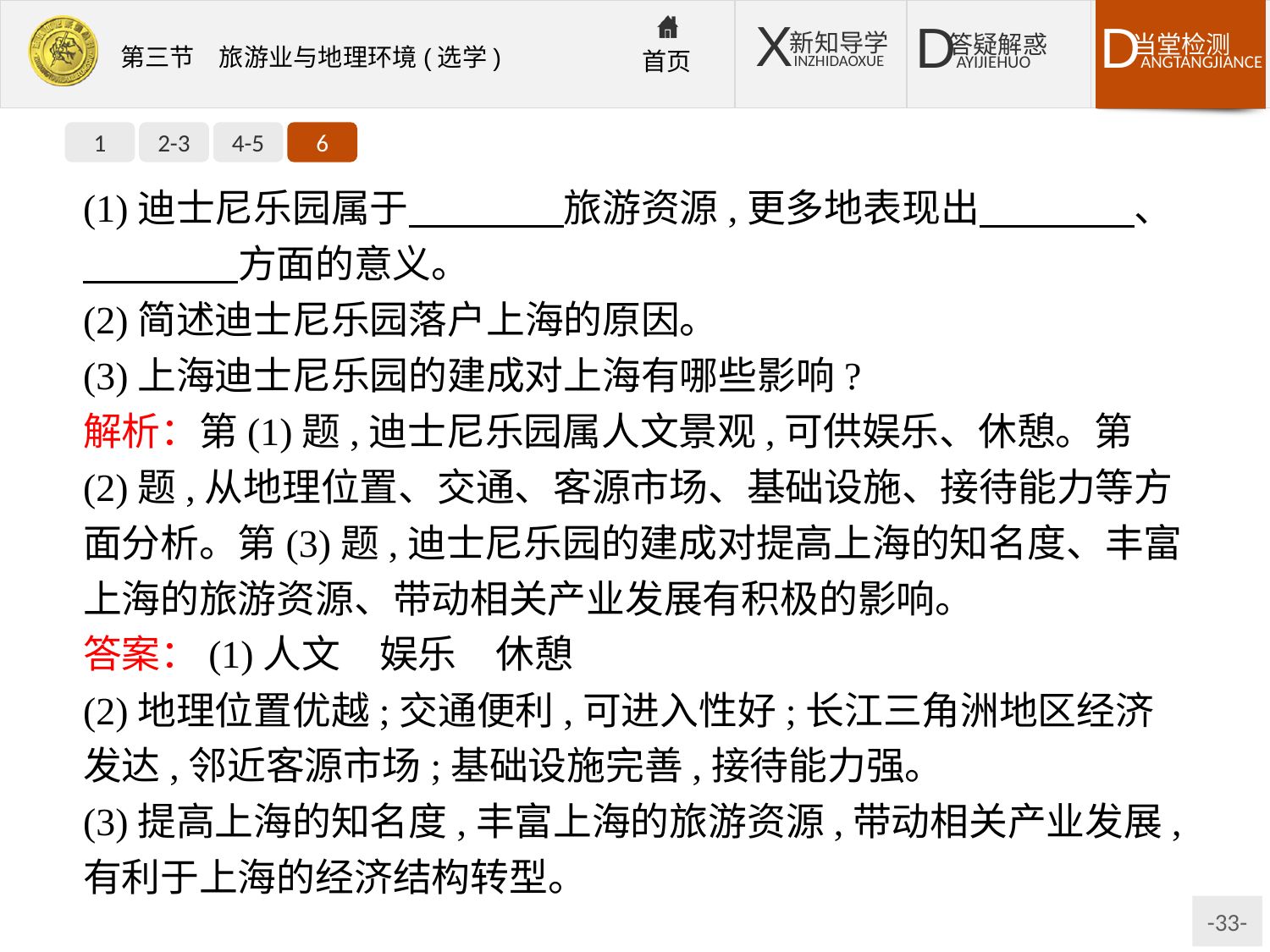

1
2-3
4-5
6
(1)迪士尼乐园属于　　　　旅游资源,更多地表现出　　　　、　　　　方面的意义。
(2)简述迪士尼乐园落户上海的原因。
(3)上海迪士尼乐园的建成对上海有哪些影响?
解析：第(1)题,迪士尼乐园属人文景观,可供娱乐、休憩。第(2)题,从地理位置、交通、客源市场、基础设施、接待能力等方面分析。第(3)题,迪士尼乐园的建成对提高上海的知名度、丰富上海的旅游资源、带动相关产业发展有积极的影响。
答案：(1)人文　娱乐　休憩
(2)地理位置优越;交通便利,可进入性好;长江三角洲地区经济发达,邻近客源市场;基础设施完善,接待能力强。
(3)提高上海的知名度,丰富上海的旅游资源,带动相关产业发展,有利于上海的经济结构转型。